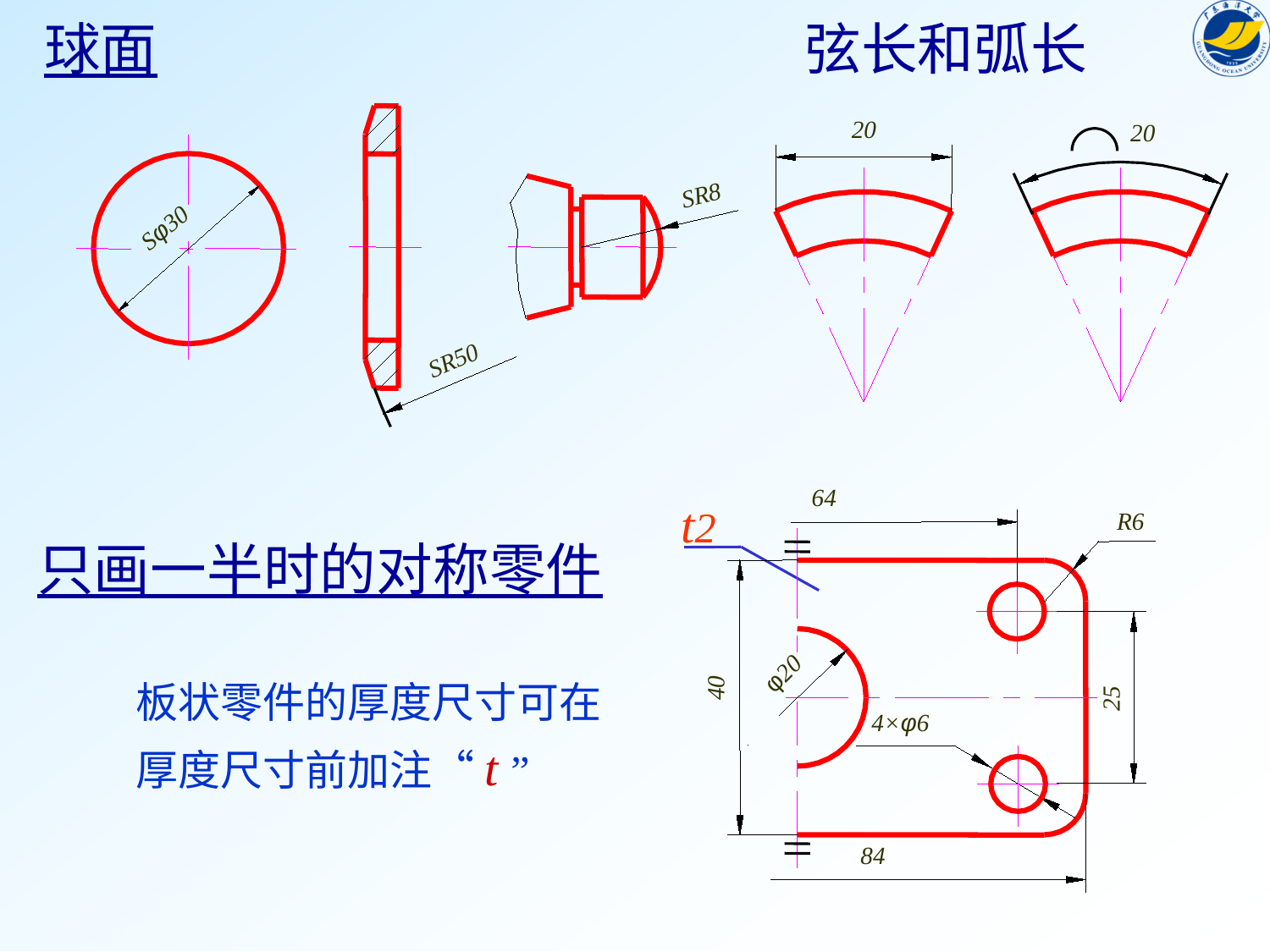

球面
弦长和弧长

20

20

SR8

Sφ30

SR50

64
R6

φ20
40

25

4×φ6

84

t2
只画一半时的对称零件

板状零件的厚度尺寸可在
厚度尺寸前加注“t ”